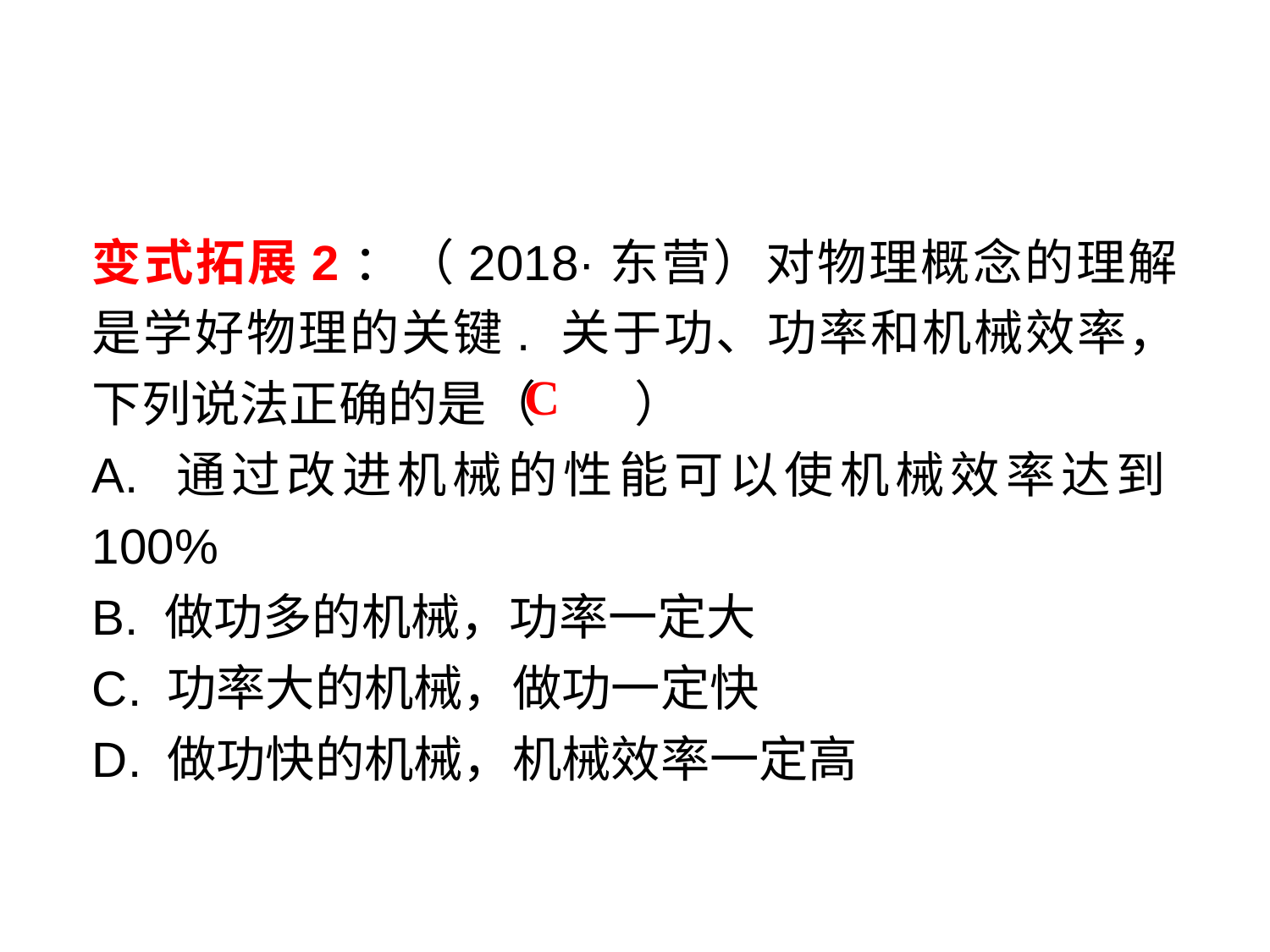

变式拓展2：（2018·东营）对物理概念的理解是学好物理的关键. 关于功、功率和机械效率，下列说法正确的是（　　）
A. 通过改进机械的性能可以使机械效率达到100%
B. 做功多的机械，功率一定大
C. 功率大的机械，做功一定快
D. 做功快的机械，机械效率一定高
C